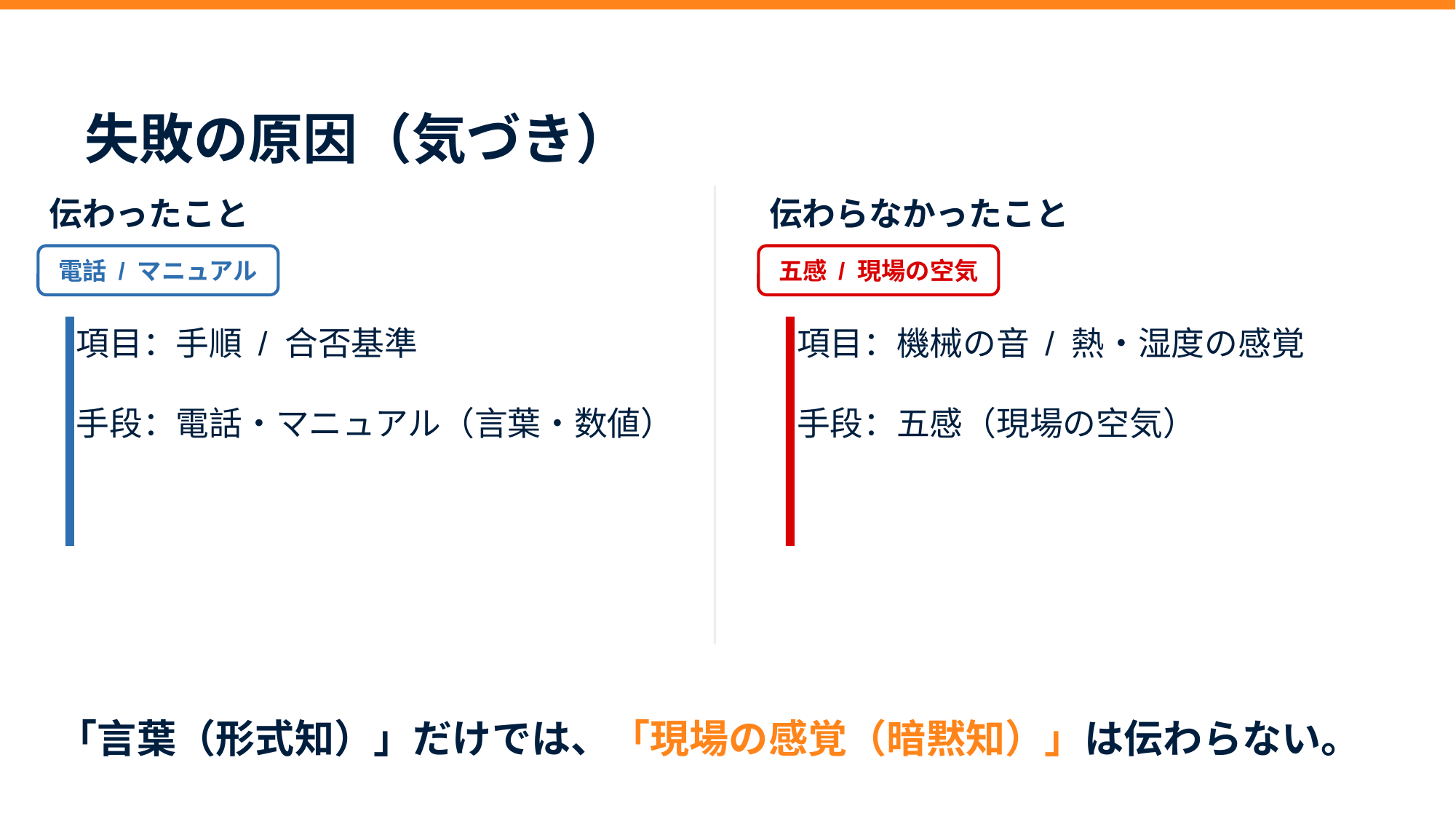

失敗の原因（気づき）

伝わったこと
伝わらなかったこと
電話 / マニュアル
五感 / 現場の空気
項目：手順 / 合否基準

手段：電話・マニュアル（言葉・数値）

項目：機械の音 / 熱・湿度の感覚

手段：五感（現場の空気）
「言葉（形式知）」だけでは、「現場の感覚（暗黙知）」は伝わらない。